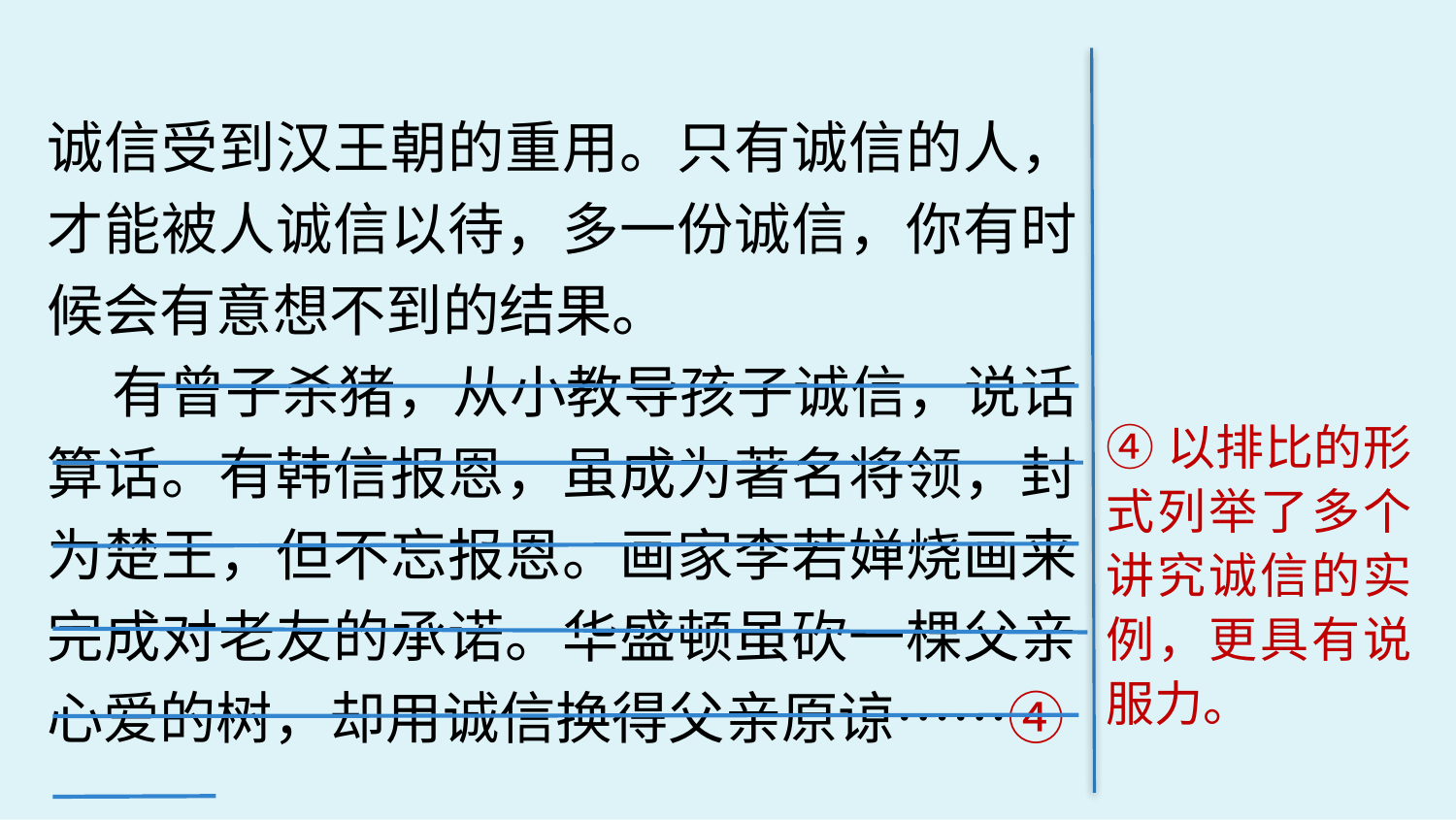

诚信受到汉王朝的重用。只有诚信的人，才能被人诚信以待，多一份诚信，你有时候会有意想不到的结果。
    有曾子杀猪，从小教导孩子诚信，说话算话。有韩信报恩，虽成为著名将领，封为楚王，但不忘报恩。画家李若婵烧画来完成对老友的承诺。华盛顿虽砍一棵父亲心爱的树，却用诚信换得父亲原谅……④
④以排比的形式列举了多个讲究诚信的实例，更具有说服力。